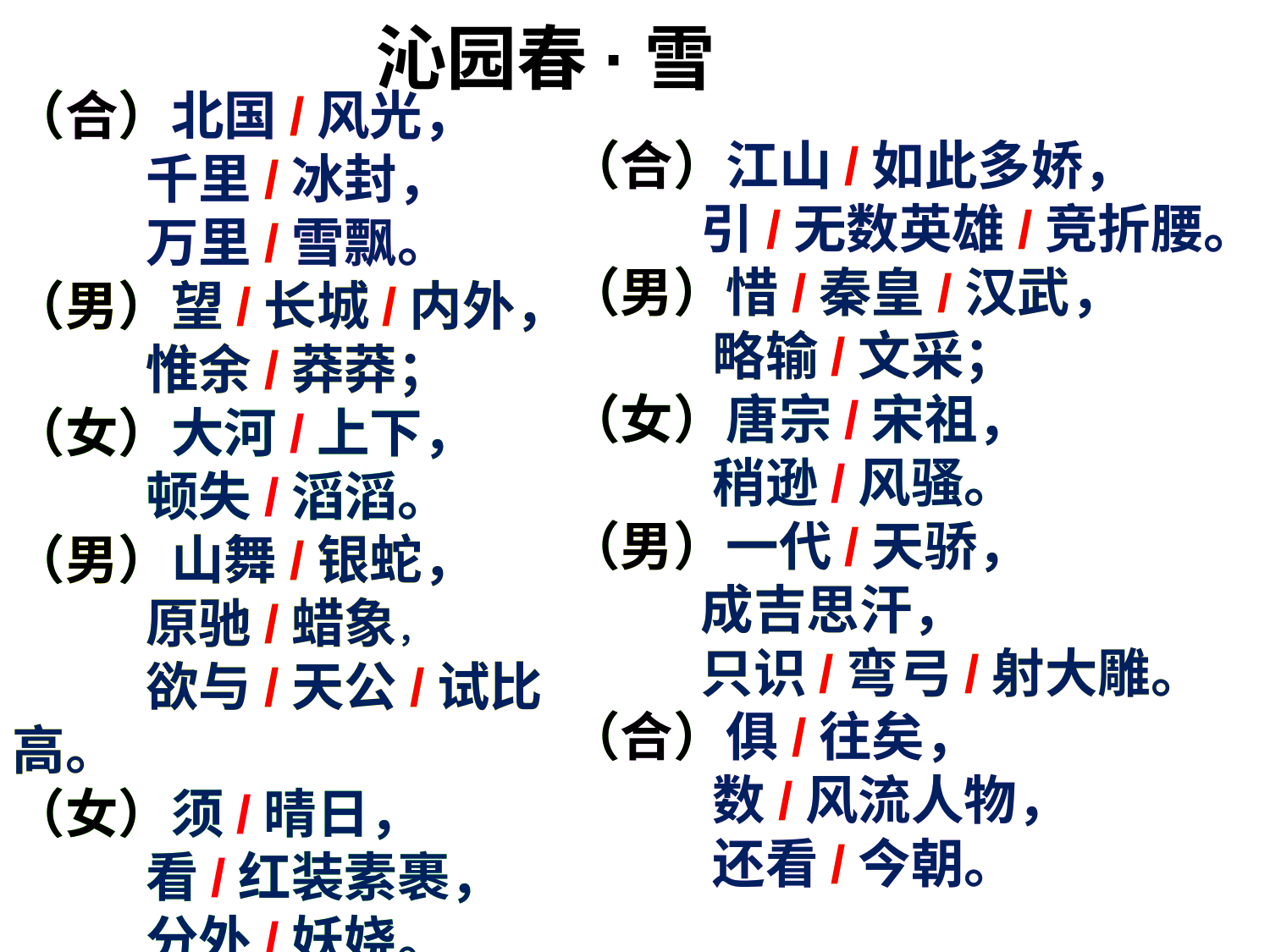

沁园春·雪
（合）北国/风光，
          千里/冰封，
          万里/雪飘。
（男）望/长城/内外，
          惟余/莽莽；
（女）大河/上下，
          顿失/滔滔。
（男）山舞/银蛇，
          原驰/蜡象，
          欲与/天公/试比高。
（女）须/晴日，
          看/红装素裹，
          分外/妖娆。
（合）北国/风光，
          千里/冰封，
          万里/雪飘。
（男）望/长城/内外，
          惟余/莽莽；
（女）大河/上下，
          顿失/滔滔。
（男）山舞/银蛇，
          原驰/蜡象，
          欲与/天公/试比高。
（女）须/晴日，
          看/红装素裹，
          分外/妖娆。
（合）北国/风光，
          千里/冰封，
          万里/雪飘。
（男）望/长城/内外，
          惟余/莽莽；
（女）大河/上下，
          顿失/滔滔。
（男）山舞/银蛇，
          原驰/蜡象，
          欲与/天公/试比高。
（女）须/晴日，
          看/红装素裹，
          分外/妖娆。
（合）江山/如此多娇，
          引/无数英雄/竞折腰。
（男）惜/秦皇/汉武，
           略输/文采；
（女）唐宗/宋祖，
           稍逊/风骚。
（男）一代/天骄，
          成吉思汗，
          只识/弯弓/射大雕。
（合）俱/往矣，
           数/风流人物，
           还看/今朝。
（合）江山/如此多娇，
          引/无数英雄/竞折腰。
（男）惜/秦皇/汉武，
           略输/文采；
（女）唐宗/宋祖，
           稍逊/风骚。
（男）一代/天骄，
          成吉思汗，
          只识/弯弓/射大雕。
（合）俱/往矣，
           数/风流人物，
           还看/今朝。